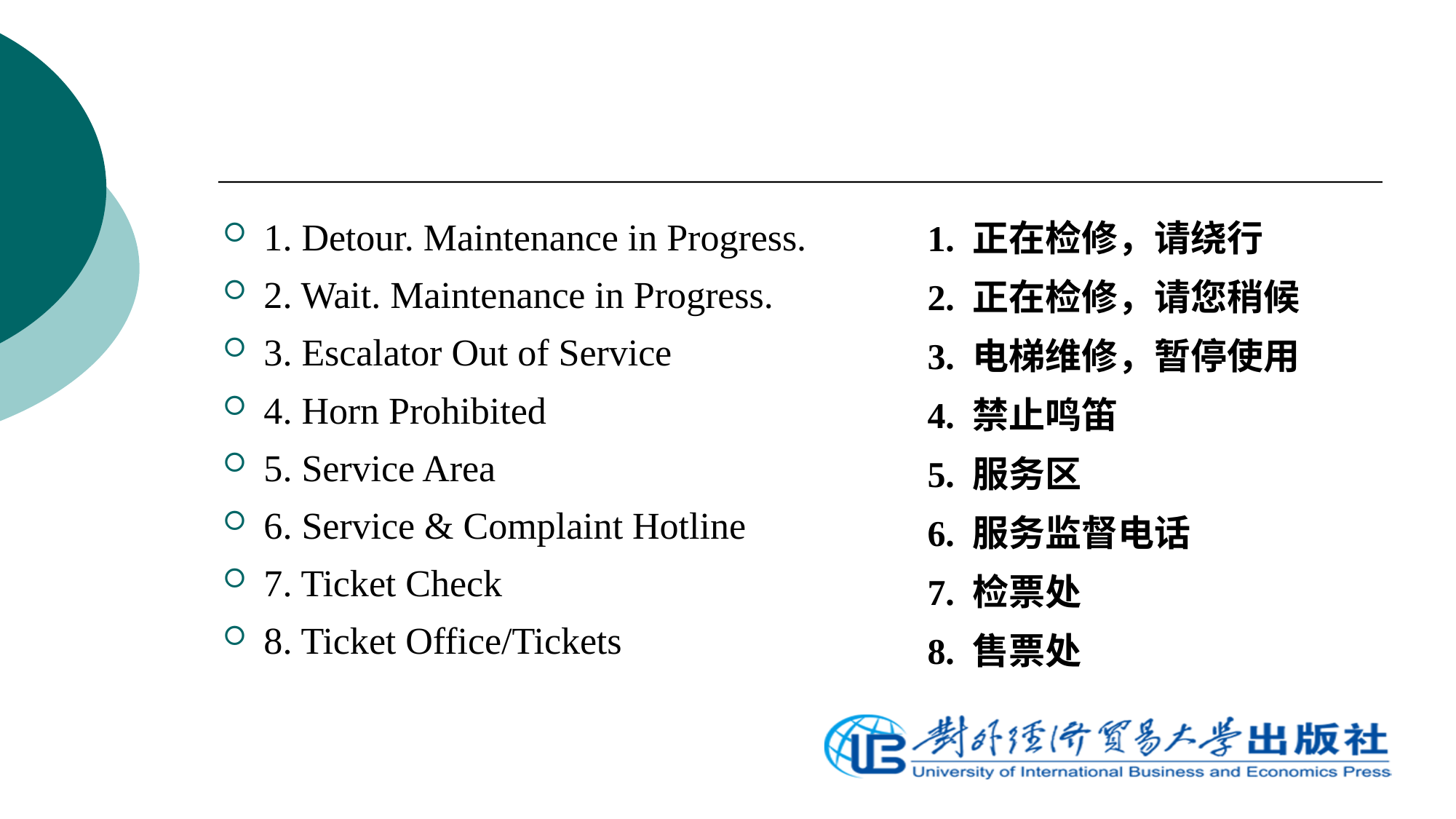

1. 正在检修，请绕行
2. 正在检修，请您稍候
3. 电梯维修，暂停使用
4. 禁止鸣笛
5. 服务区
6. 服务监督电话
7. 检票处
8. 售票处

1. Detour. Maintenance in Progress.
2. Wait. Maintenance in Progress.
3. Escalator Out of Service
4. Horn Prohibited
5. Service Area
6. Service & Complaint Hotline
7. Ticket Check
8. Ticket Office/Tickets